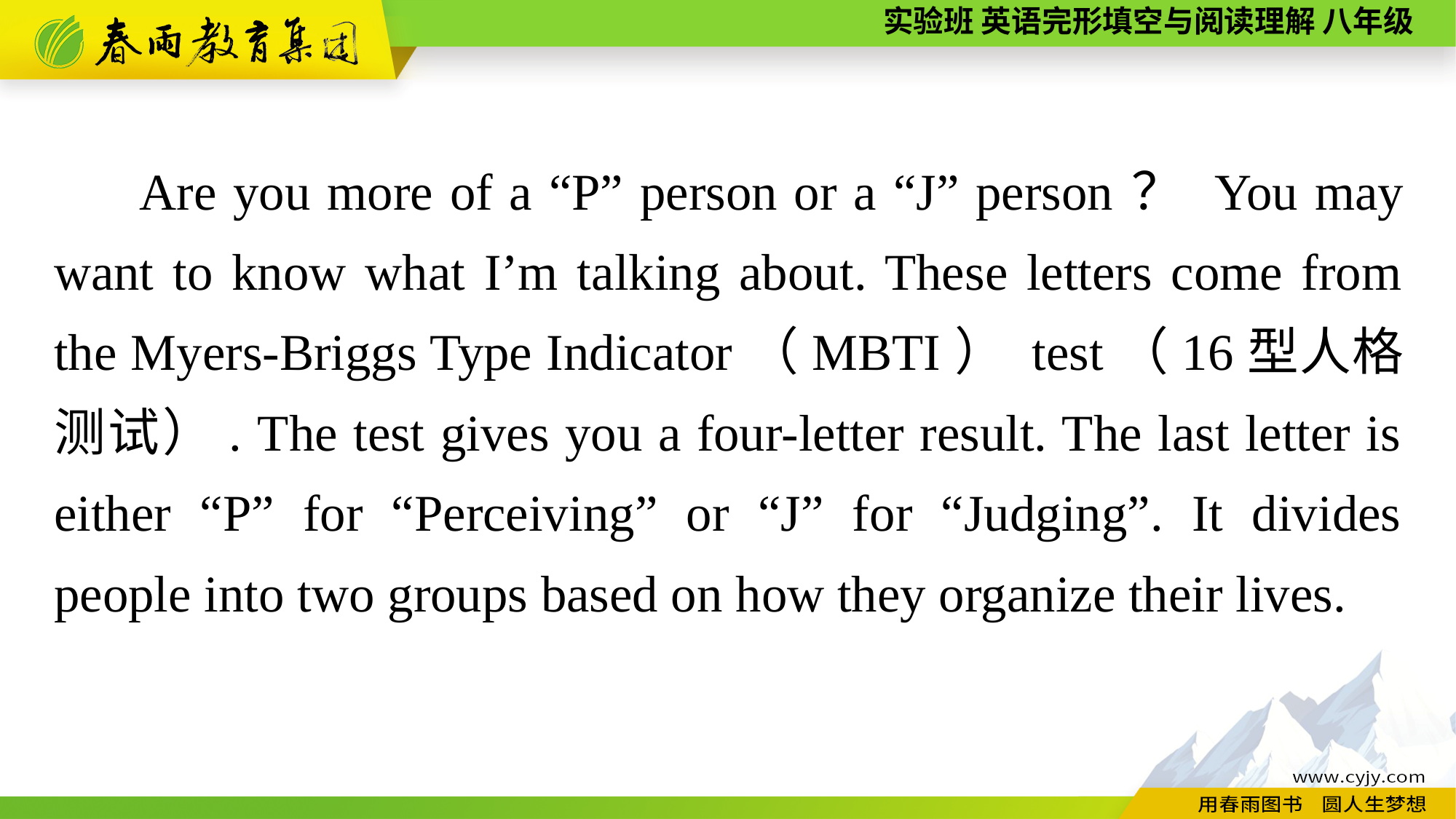

Are you more of a “P” person or a “J” person？ You may want to know what I’m talking about. These letters come from the Myers-Briggs Type Indicator（MBTI） test（16型人格测试）. The test gives you a four-letter result. The last letter is either “P” for “Perceiving” or “J” for “Judging”. It divides people into two groups based on how they organize their lives.